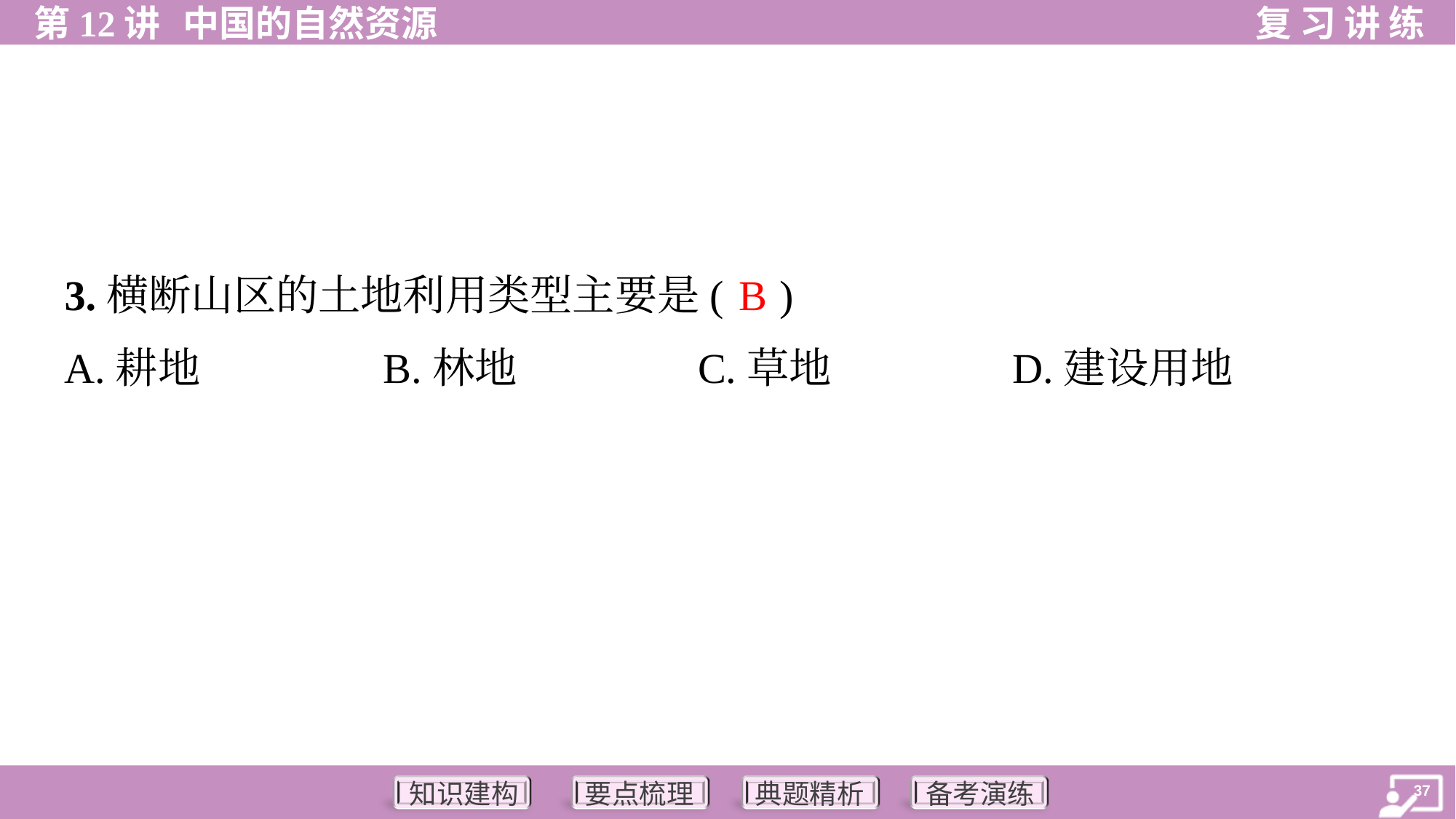

B
3.横断山区的土地利用类型主要是(     )
A.耕地	B.林地	C.草地	D.建设用地